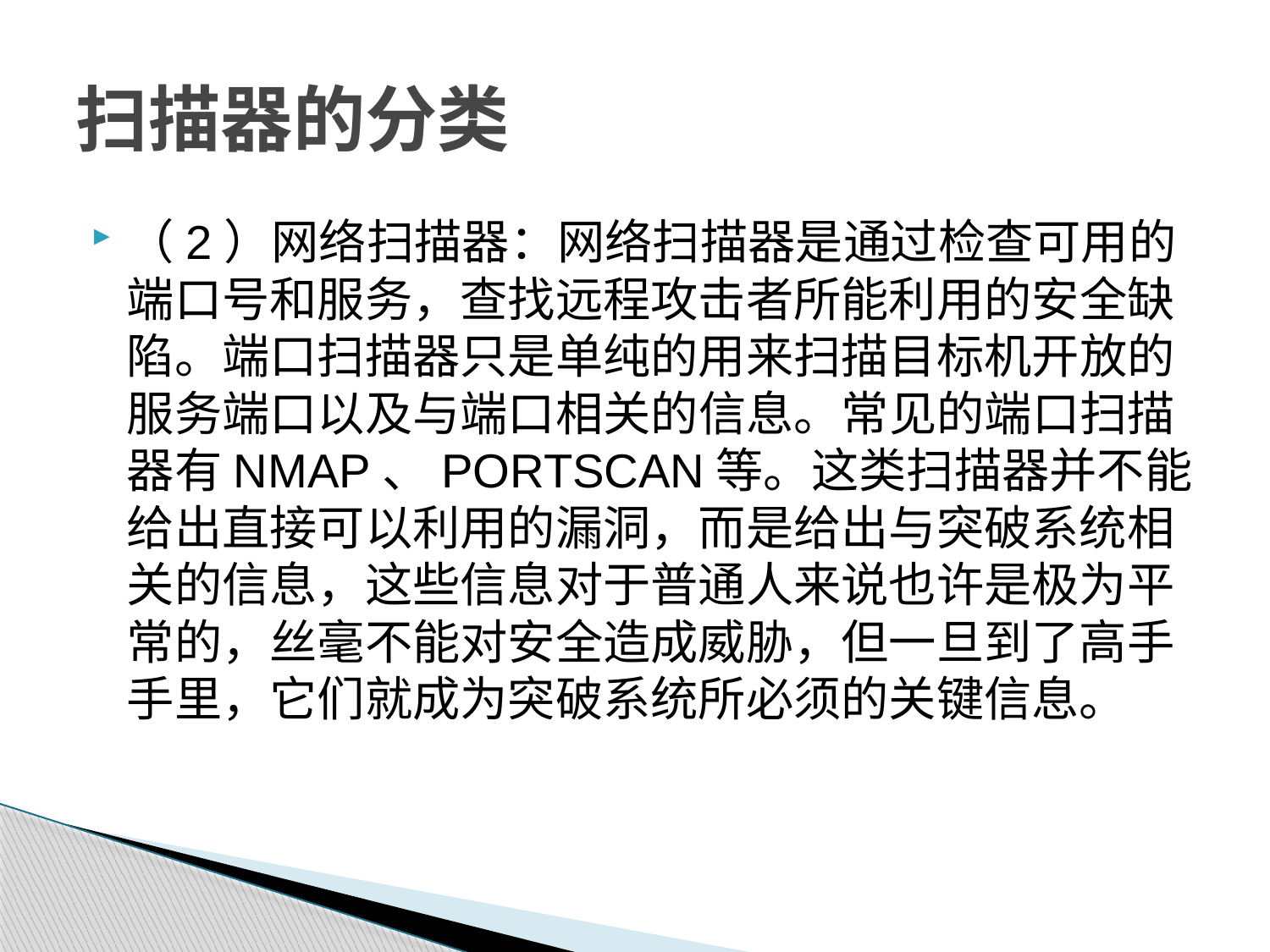

# 扫描器的分类
（2）网络扫描器：网络扫描器是通过检查可用的端口号和服务，查找远程攻击者所能利用的安全缺陷。端口扫描器只是单纯的用来扫描目标机开放的服务端口以及与端口相关的信息。常见的端口扫描器有NMAP、PORTSCAN等。这类扫描器并不能给出直接可以利用的漏洞，而是给出与突破系统相关的信息，这些信息对于普通人来说也许是极为平常的，丝毫不能对安全造成威胁，但一旦到了高手手里，它们就成为突破系统所必须的关键信息。